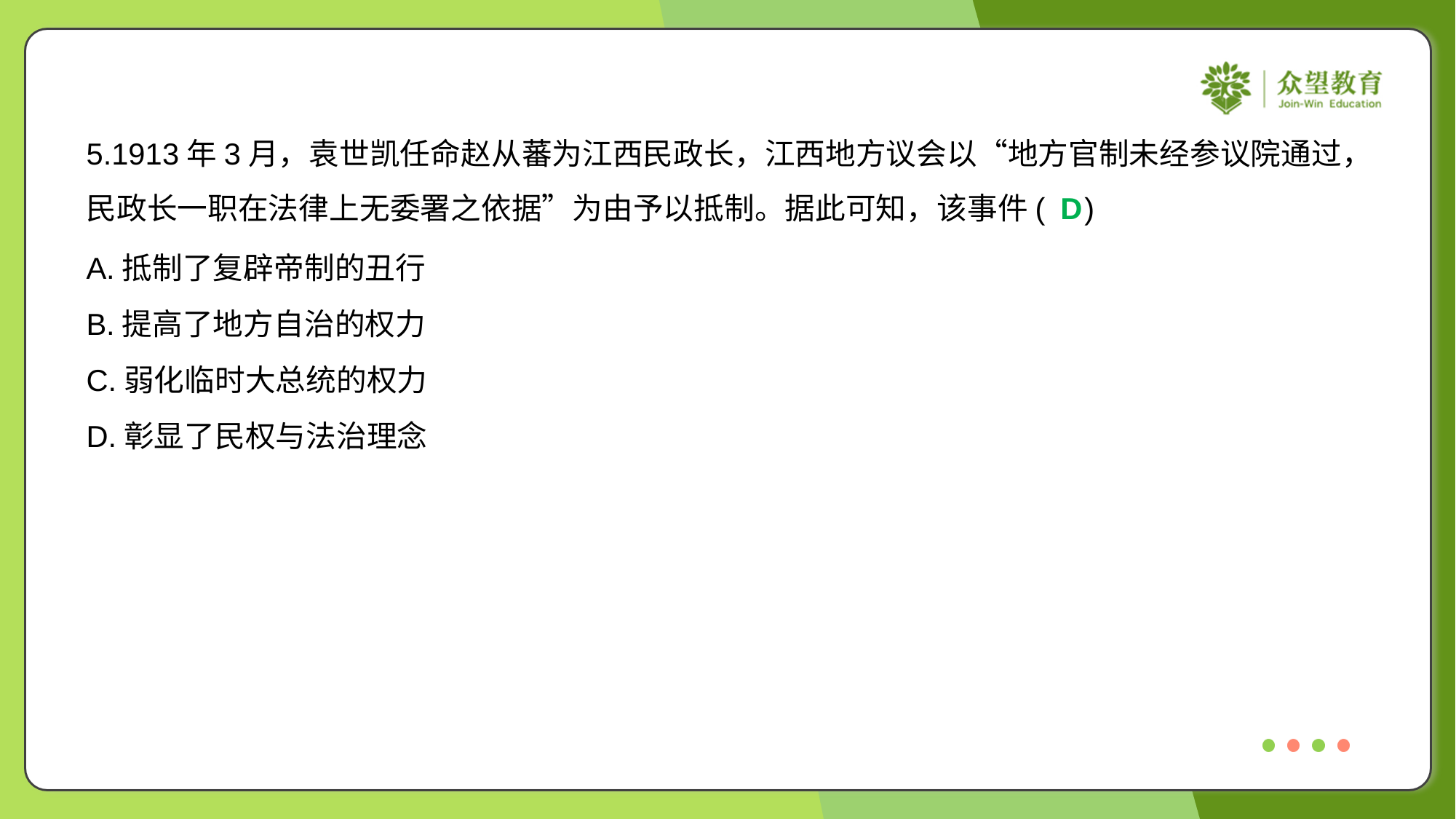

5.1913年3月，袁世凯任命赵从蕃为江西民政长，江西地方议会以“地方官制未经参议院通过，
民政长一职在法律上无委署之依据”为由予以抵制。据此可知，该事件(     )
D
A.抵制了复辟帝制的丑行
B.提高了地方自治的权力
C.弱化临时大总统的权力
D.彰显了民权与法治理念